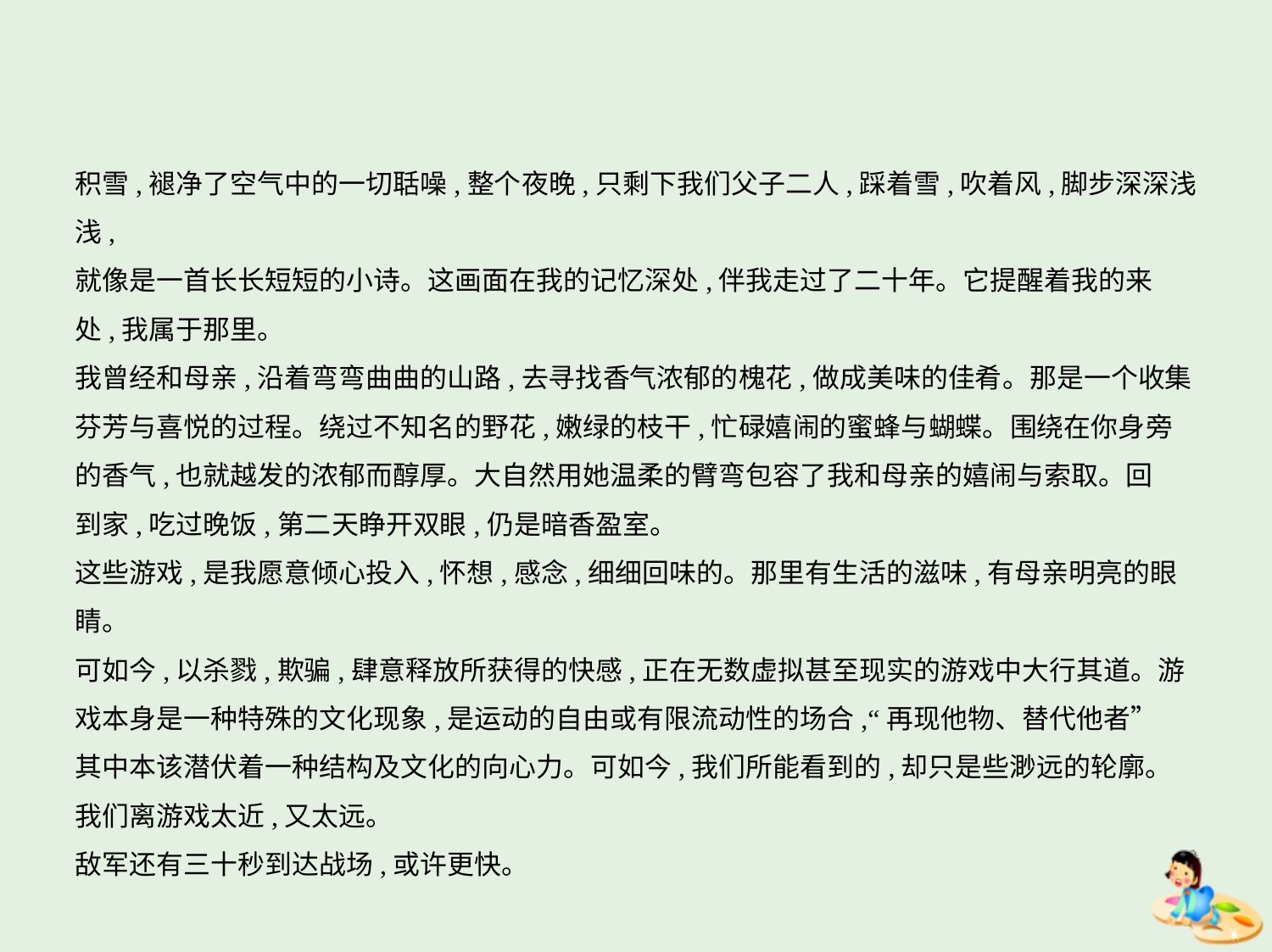

积雪,褪净了空气中的一切聒噪,整个夜晚,只剩下我们父子二人,踩着雪,吹着风,脚步深深浅浅,
就像是一首长长短短的小诗。这画面在我的记忆深处,伴我走过了二十年。它提醒着我的来
处,我属于那里。
我曾经和母亲,沿着弯弯曲曲的山路,去寻找香气浓郁的槐花,做成美味的佳肴。那是一个收集
芬芳与喜悦的过程。绕过不知名的野花,嫩绿的枝干,忙碌嬉闹的蜜蜂与蝴蝶。围绕在你身旁
的香气,也就越发的浓郁而醇厚。大自然用她温柔的臂弯包容了我和母亲的嬉闹与索取。回
到家,吃过晚饭,第二天睁开双眼,仍是暗香盈室。
这些游戏,是我愿意倾心投入,怀想,感念,细细回味的。那里有生活的滋味,有母亲明亮的眼睛。
可如今,以杀戮,欺骗,肆意释放所获得的快感,正在无数虚拟甚至现实的游戏中大行其道。游
戏本身是一种特殊的文化现象,是运动的自由或有限流动性的场合,“再现他物、替代他者”
其中本该潜伏着一种结构及文化的向心力。可如今,我们所能看到的,却只是些渺远的轮廓。
我们离游戏太近,又太远。
敌军还有三十秒到达战场,或许更快。